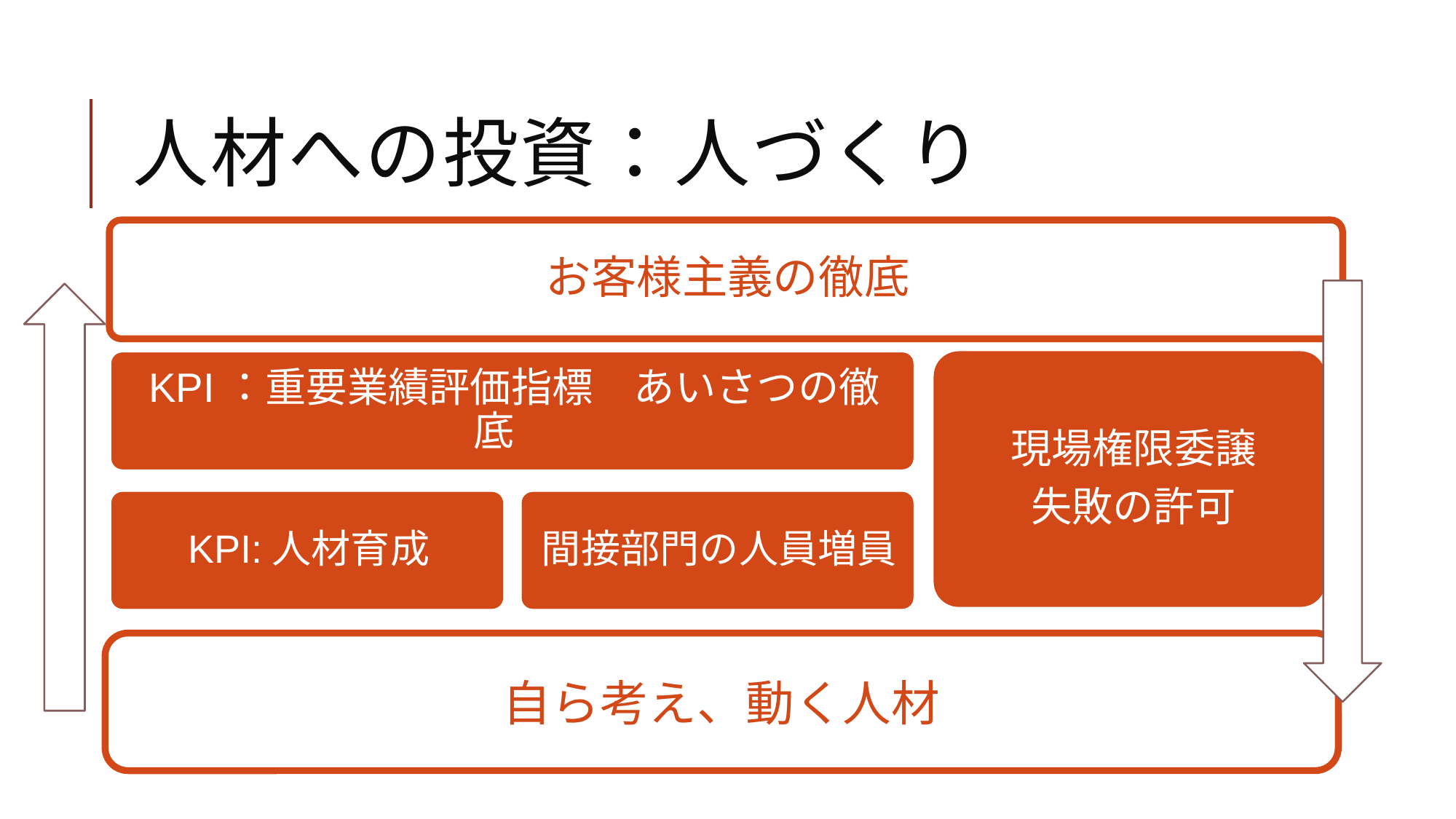

# 人材への投資：人づくり
お客様主義の徹底
KPI：重要業績評価指標　あいさつの徹底
KPI:人材育成
間接部門の人員増員
現場権限委譲
失敗の許可

自ら考え、動く人材